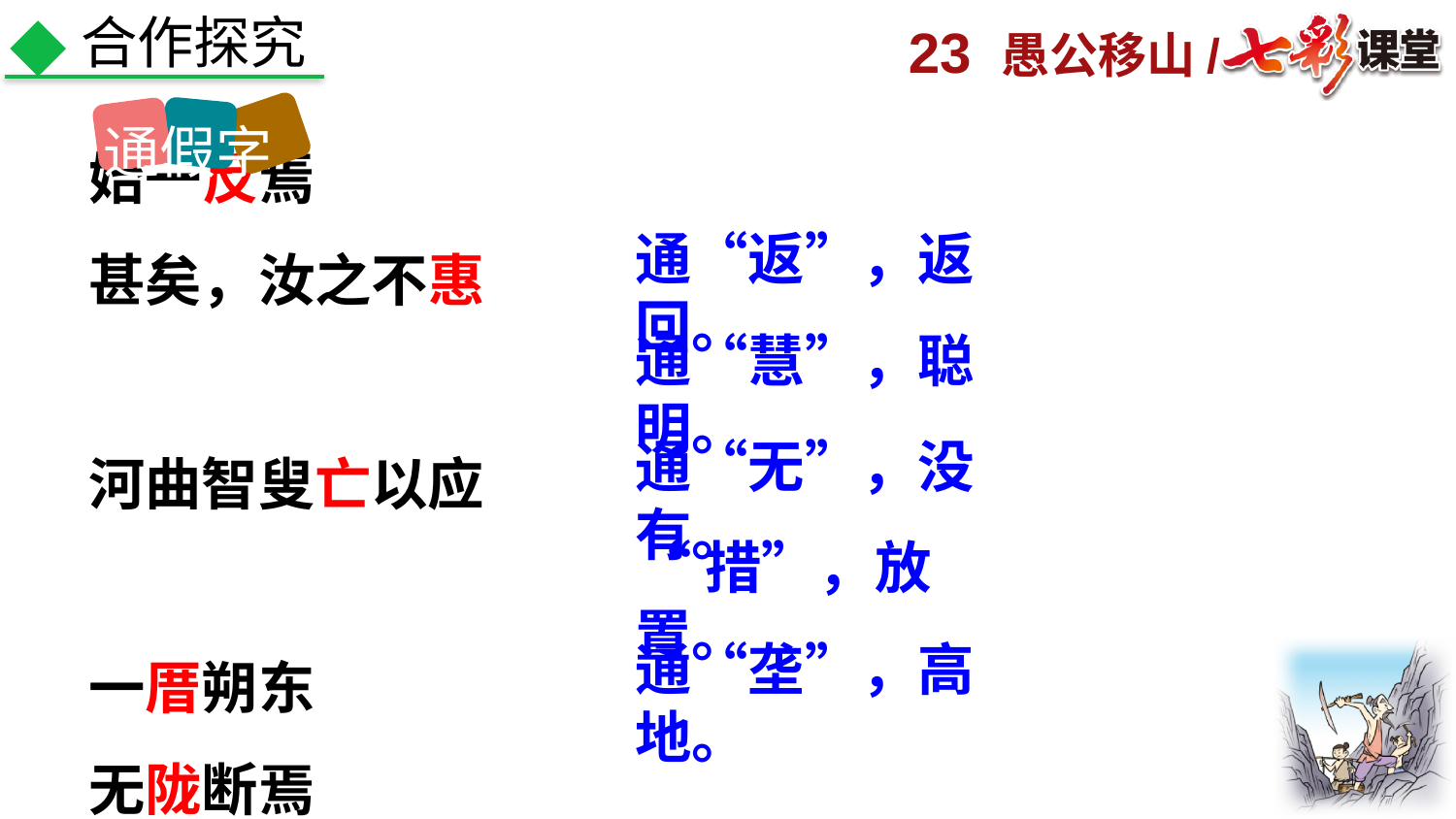

合作探究

通假字

始一反焉
甚矣，汝之不惠
河曲智叟亡以应
一厝朔东
无陇断焉
通“返”，返回。
通“慧”，聪明。
通“无”，没有。
“措”，放置。
通“垄”，高地。